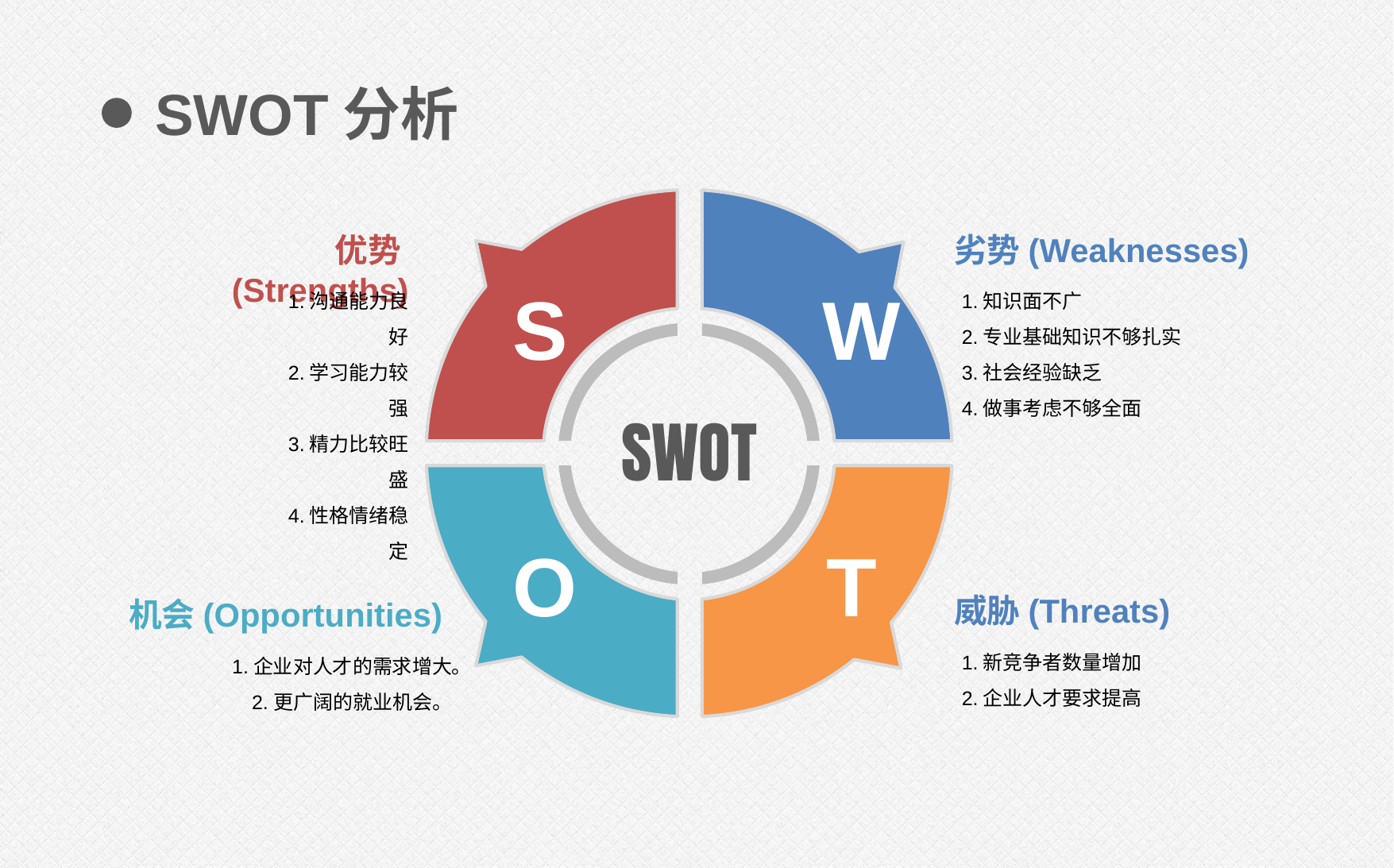

SWOT分析

优势(Strengths)
劣势(Weaknesses)
1.沟通能力良好
2.学习能力较强
3.精力比较旺盛
4.性格情绪稳定
S
W
1.知识面不广
2.专业基础知识不够扎实
3.社会经验缺乏
4.做事考虑不够全面

SWOT

O
T
威胁(Threats)
机会(Opportunities)
1.新竞争者数量增加
2.企业人才要求提高
1.企业对人才的需求增大。
2.更广阔的就业机会。